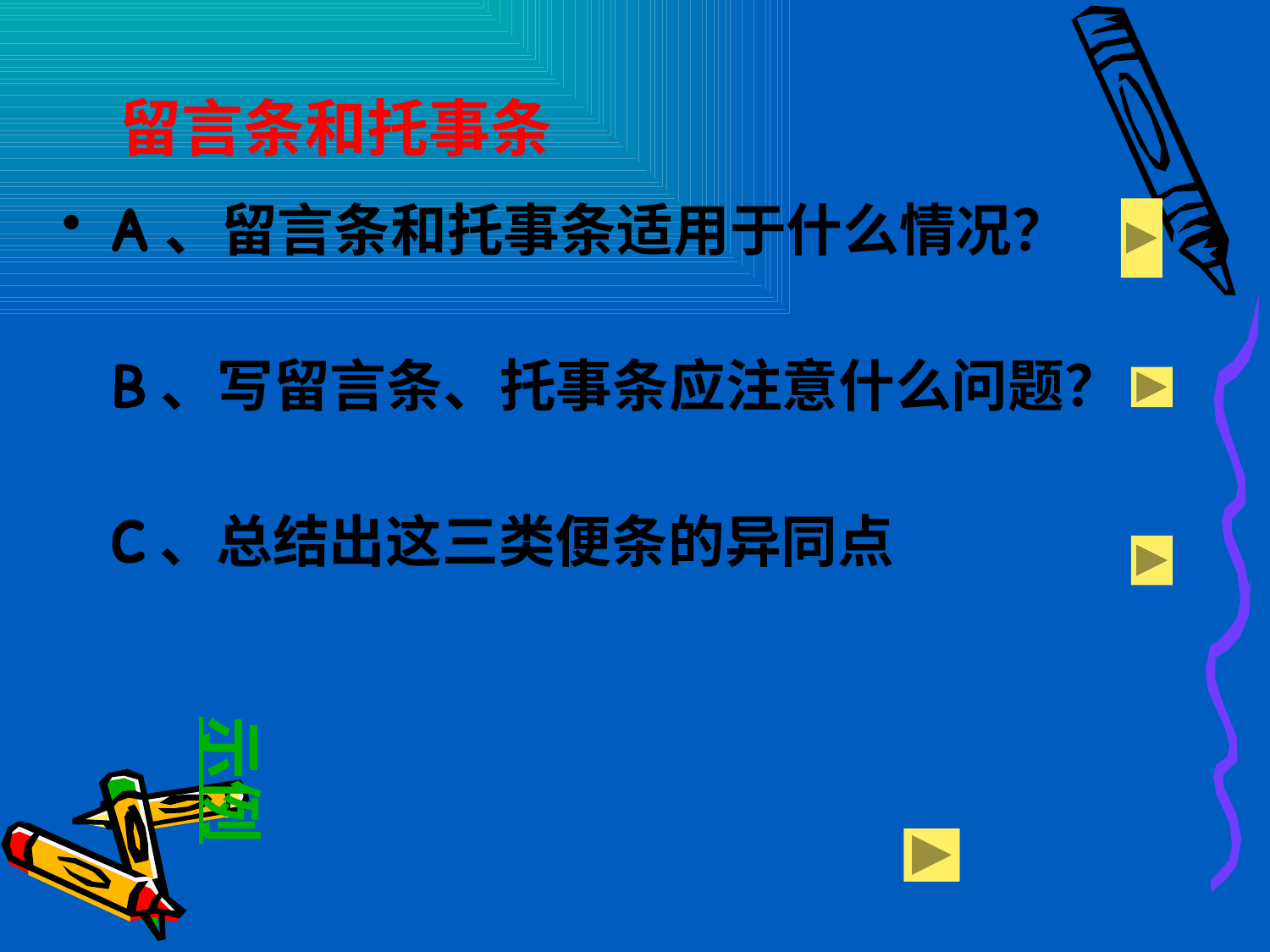

留言条和托事条
A、留言条和托事条适用于什么情况？

  B、写留言条、托事条应注意什么问题？

  C、总结出这三类便条的异同点

示例